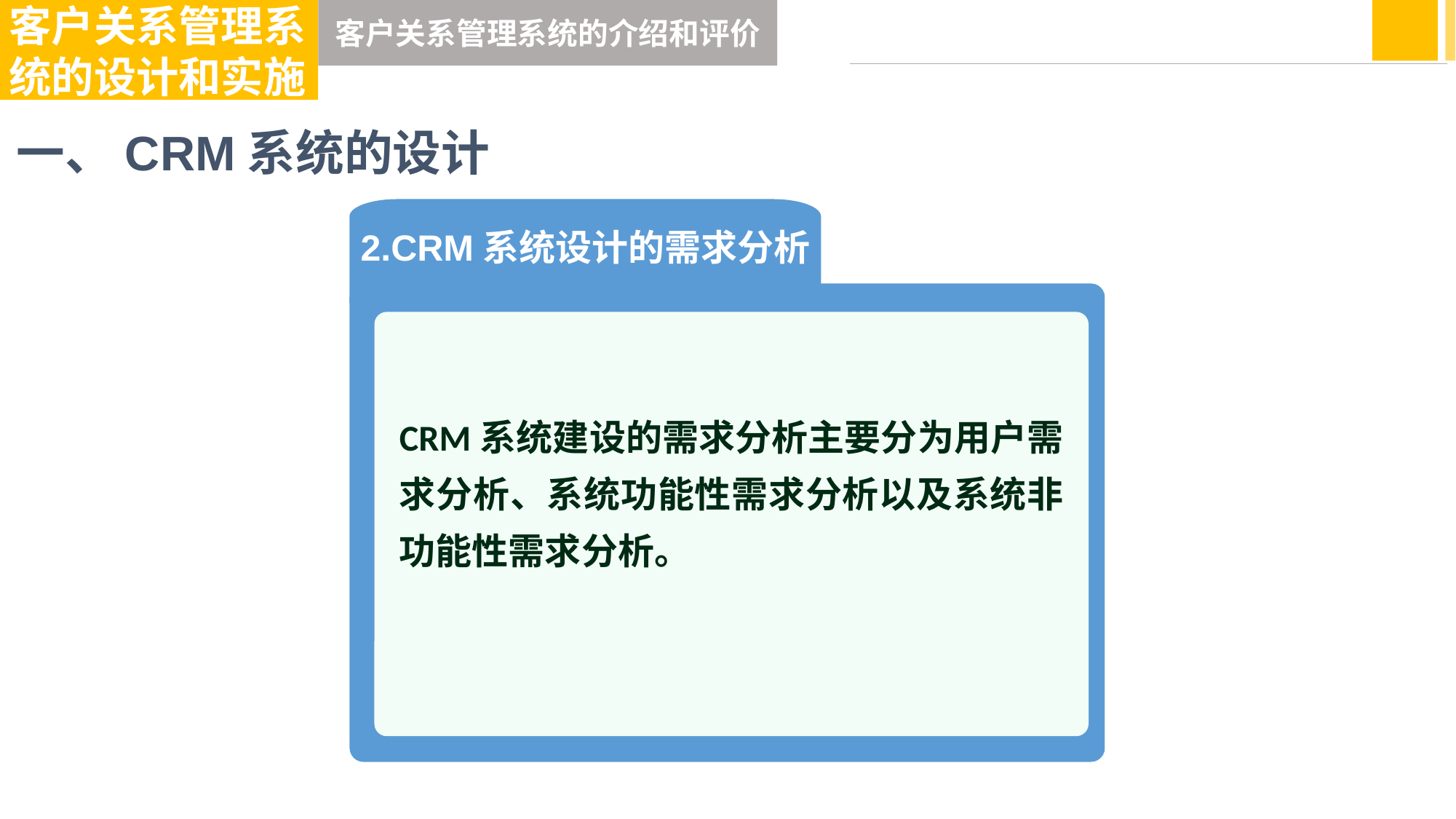

客户关系管理系统的设计和实施
客户关系管理系统的介绍和评价

一、CRM系统的设计
2.CRM系统设计的需求分析

CRM系统建设的需求分析主要分为用户需求分析、系统功能性需求分析以及系统非功能性需求分析。